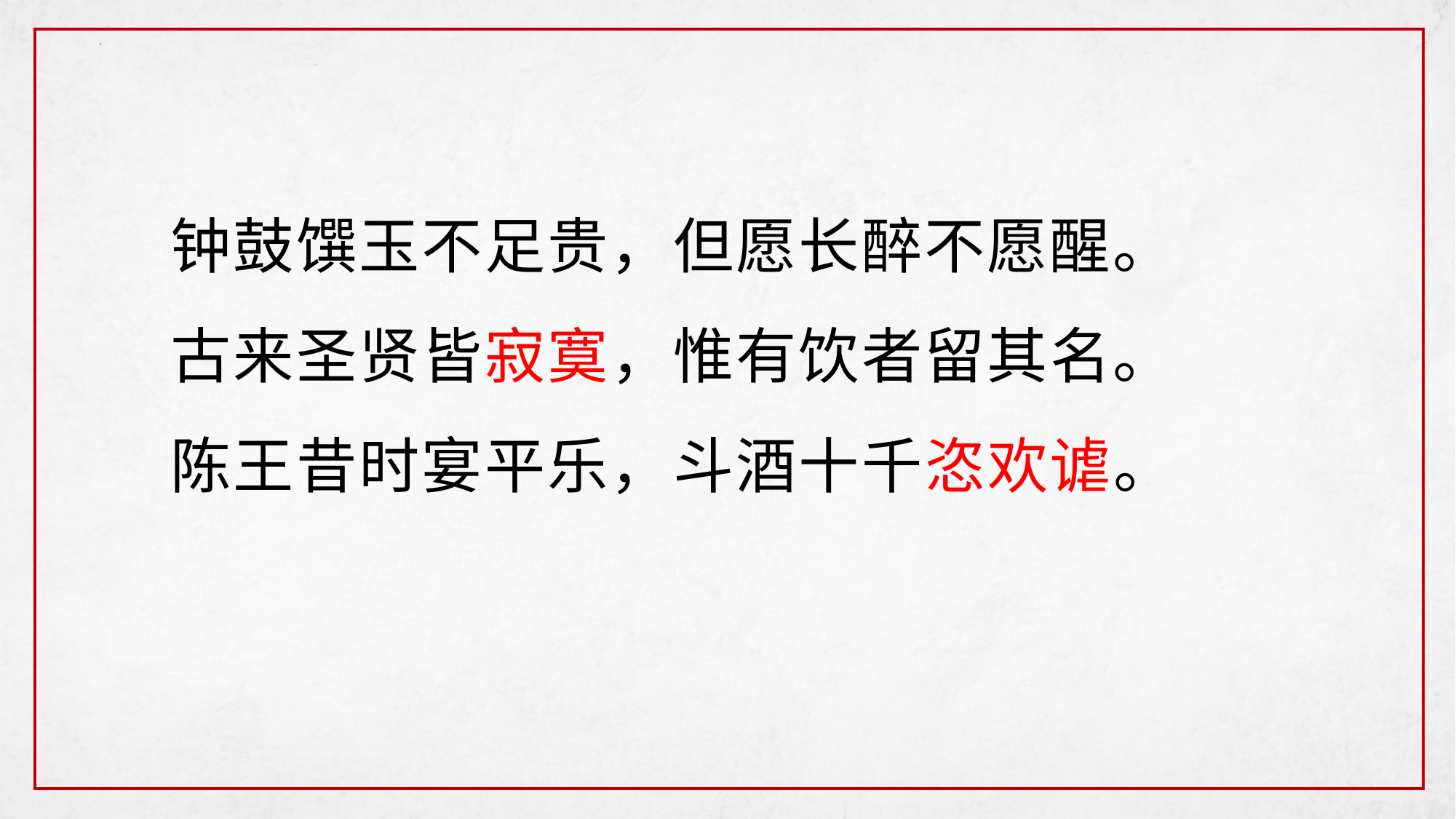

钟鼓馔玉不足贵，但愿长醉不愿醒。
古来圣贤皆寂寞，惟有饮者留其名。
陈王昔时宴平乐，斗酒十千恣欢谑。